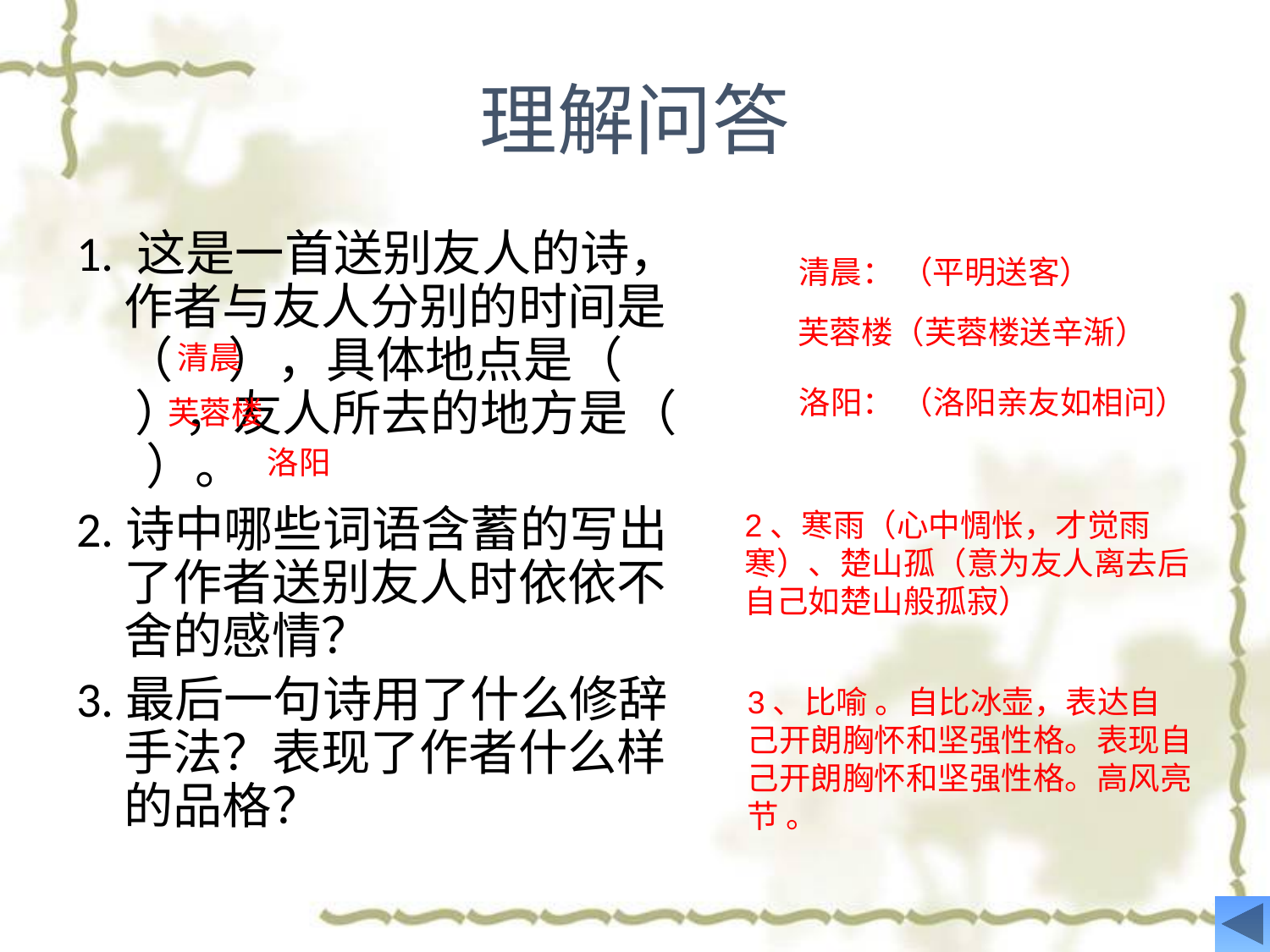

# 理解问答
1. 这是一首送别友人的诗，作者与友人分别的时间是（     ），具体地点是（      ），友人所去的地方是（    ）。
2.诗中哪些词语含蓄的写出了作者送别友人时依依不舍的感情？
3.最后一句诗用了什么修辞手法？表现了作者什么样的品格？
清晨： （平明送客）
芙蓉楼（芙蓉楼送辛渐）
清晨
洛阳： （洛阳亲友如相问）
芙蓉楼
洛阳
2、寒雨（心中惆怅，才觉雨寒）、楚山孤（意为友人离去后自己如楚山般孤寂）
3、比喻 。自比冰壶，表达自己开朗胸怀和坚强性格。表现自己开朗胸怀和坚强性格。高风亮节 。